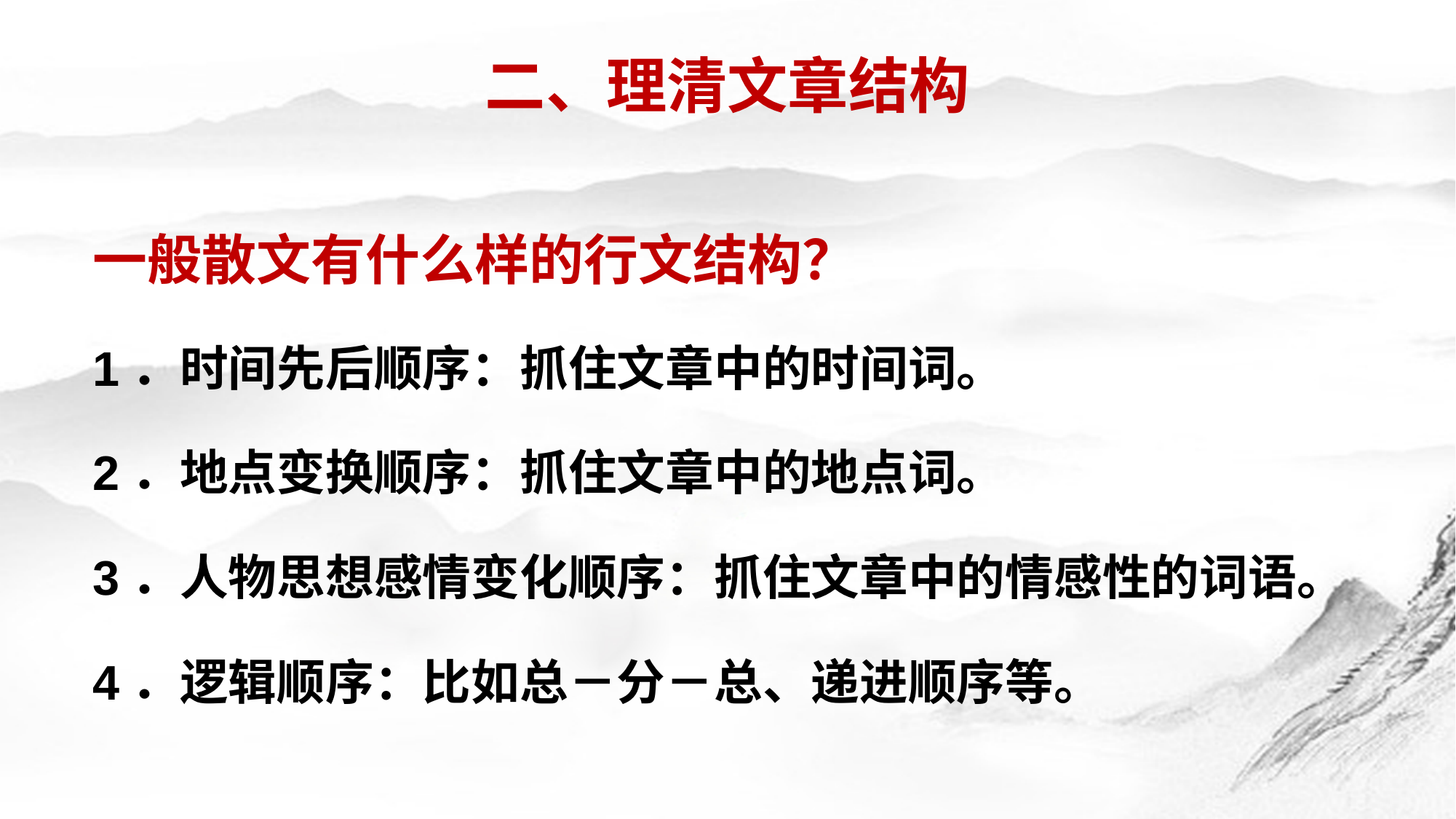

二、理清文章结构
一般散文有什么样的行文结构？
1．时间先后顺序：抓住文章中的时间词。
2．地点变换顺序：抓住文章中的地点词。
3．人物思想感情变化顺序：抓住文章中的情感性的词语。
4．逻辑顺序：比如总－分－总、递进顺序等。